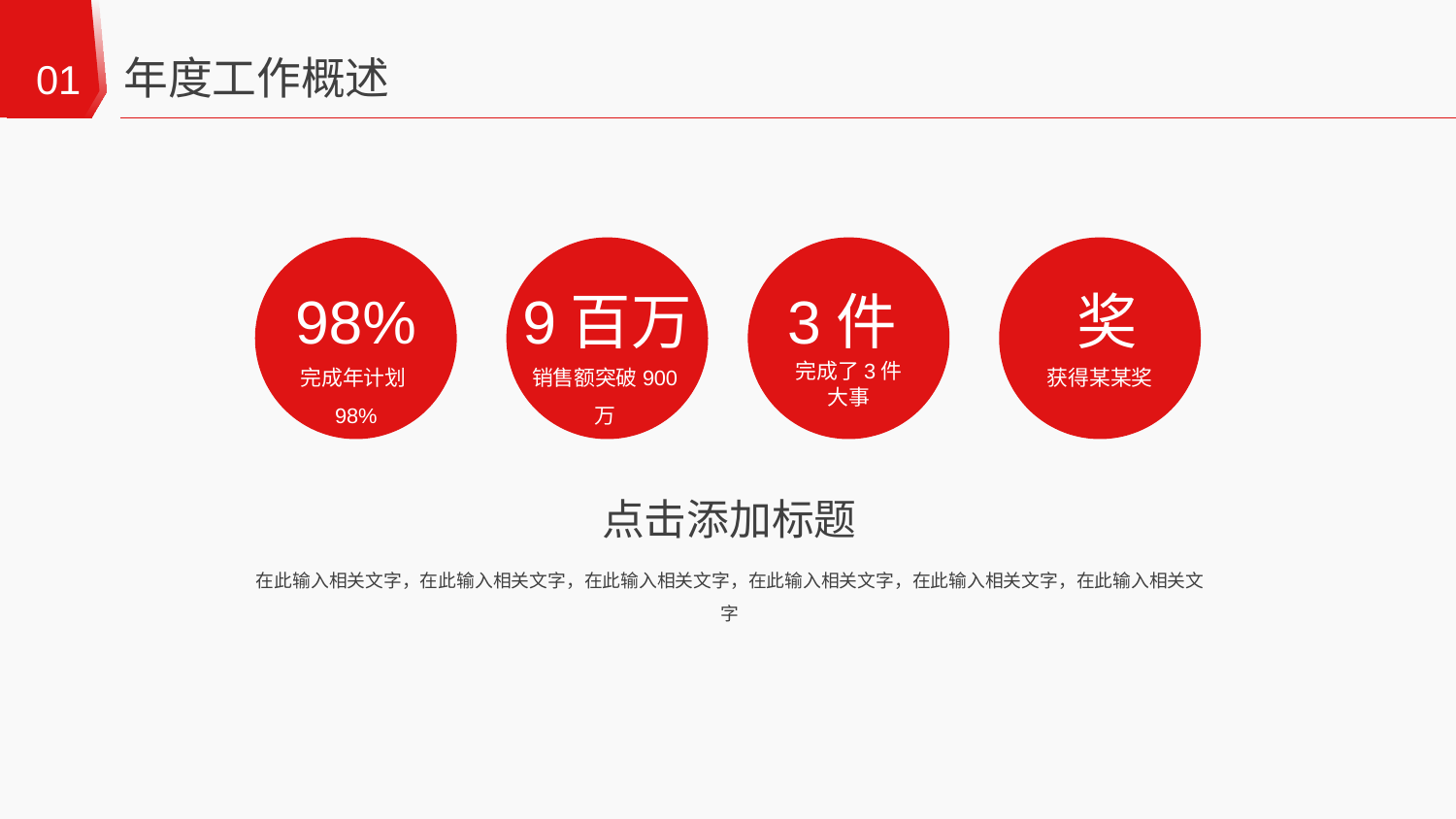

年度工作概述
01

3件
 奖
98%
9百万
获得某某奖
完成年计划98%
销售额突破900万
完成了3件
大事
点击添加标题
在此输入相关文字，在此输入相关文字，在此输入相关文字，在此输入相关文字，在此输入相关文字，在此输入相关文字